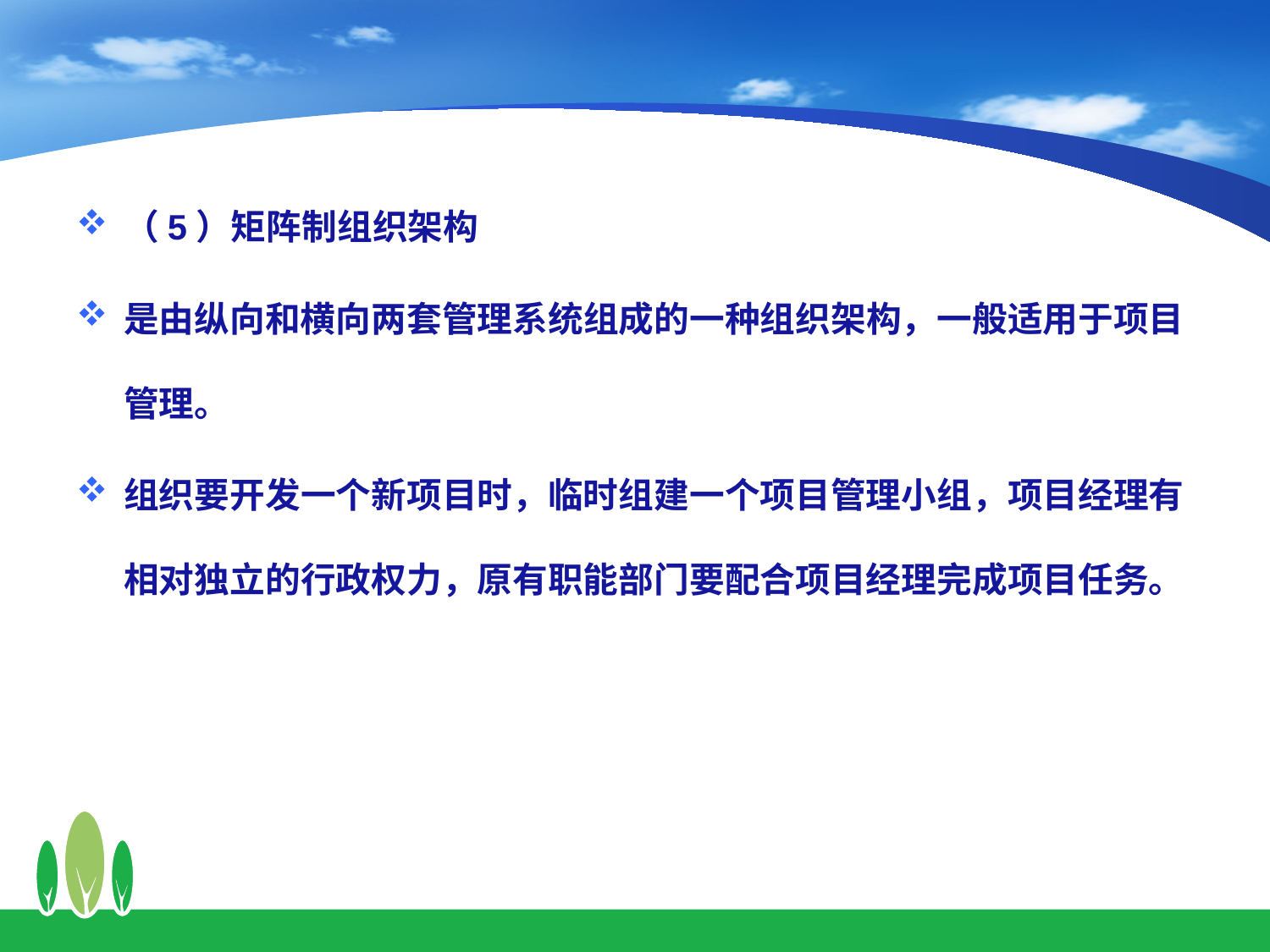

（5）矩阵制组织架构
是由纵向和横向两套管理系统组成的一种组织架构，一般适用于项目管理。
组织要开发一个新项目时，临时组建一个项目管理小组，项目经理有相对独立的行政权力，原有职能部门要配合项目经理完成项目任务。